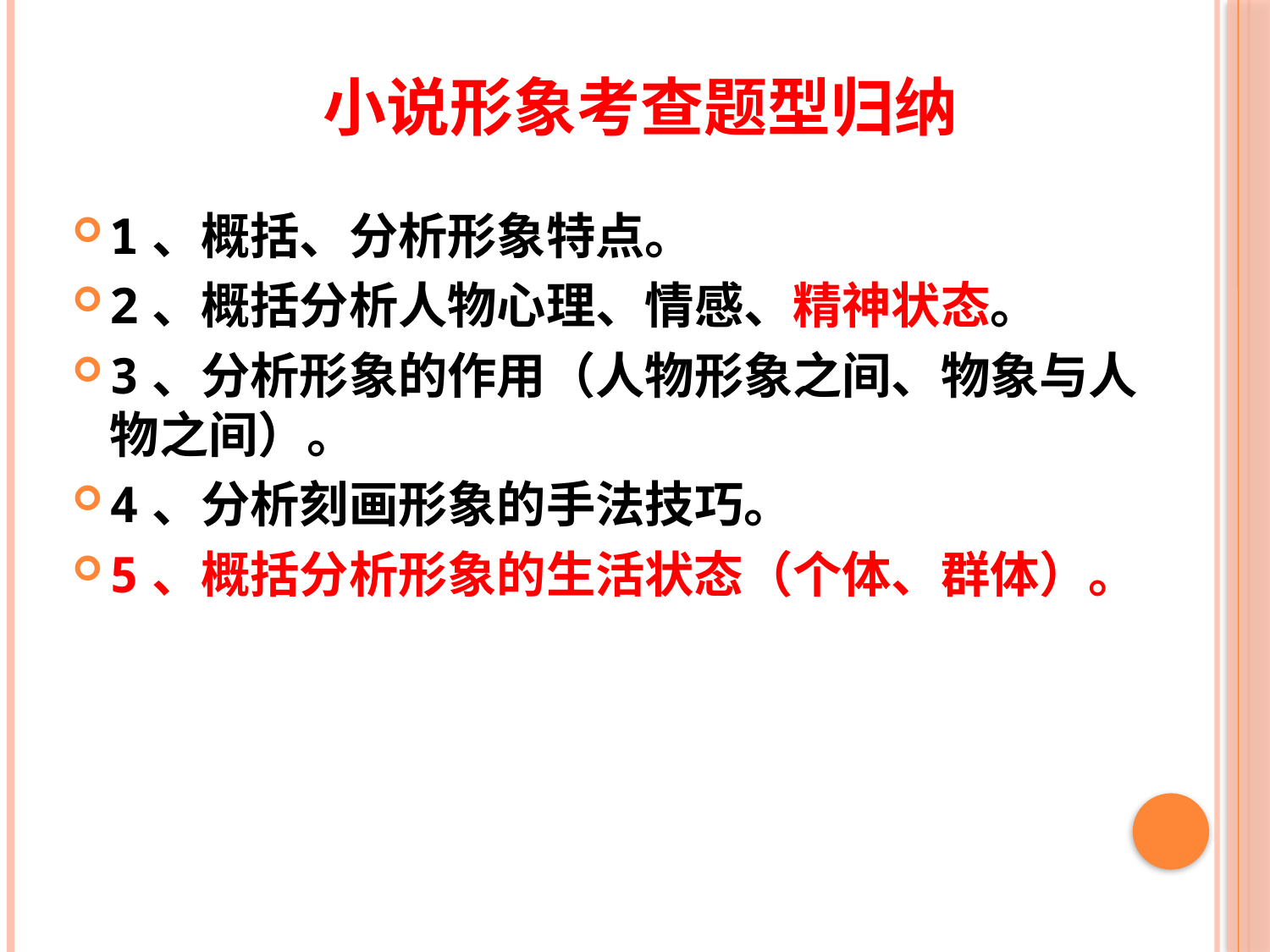

# 小说形象考查题型归纳
1、概括、分析形象特点。
2、概括分析人物心理、情感、精神状态。
3、分析形象的作用（人物形象之间、物象与人物之间）。
4、分析刻画形象的手法技巧。
5、概括分析形象的生活状态（个体、群体）。